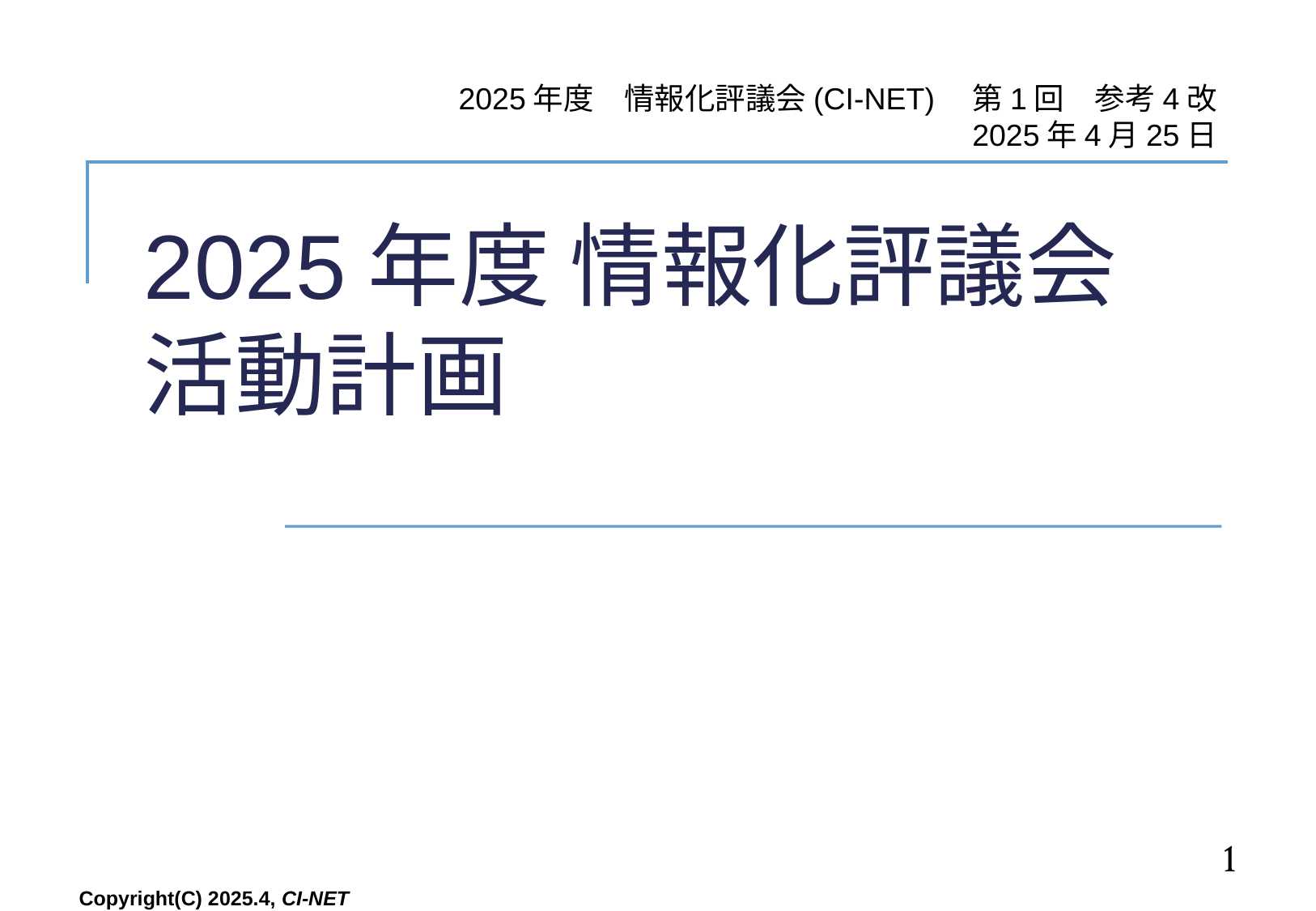

2025年度　情報化評議会(CI-NET)　第1回　参考4改
2025年4月25日
# 2025年度 情報化評議会 活動計画
1